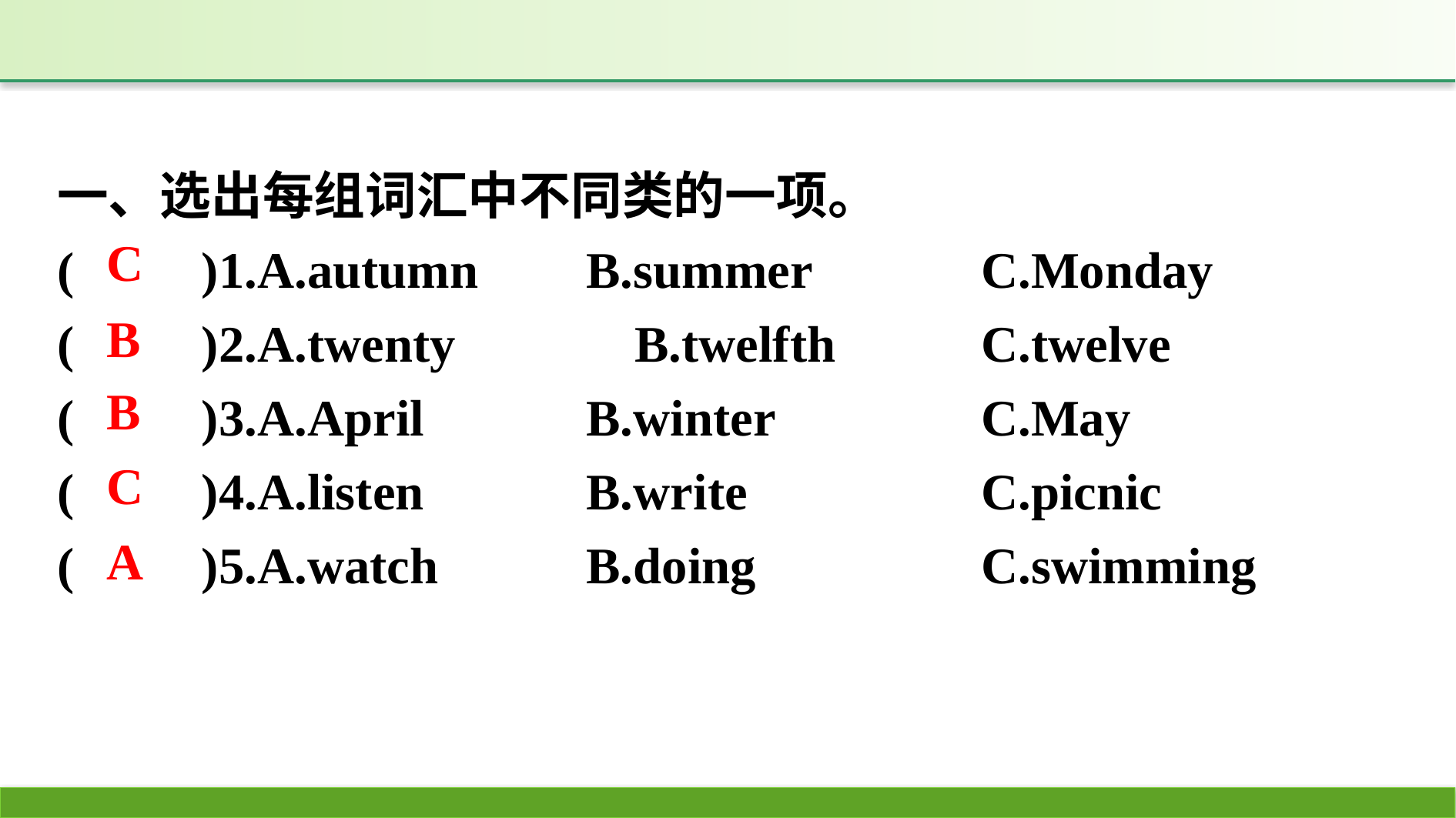

一、选出每组词汇中不同类的一项。
(　　)1.A.autumn　	B.summer　　	C.Monday
(　　)2.A.twenty		B.twelfth		C.twelve
(　　)3.A.April		B.winter		C.May
(　　)4.A.listen		B.write			C.picnic
(　　)5.A.watch		B.doing		C.swimming
C
B
B
C
A